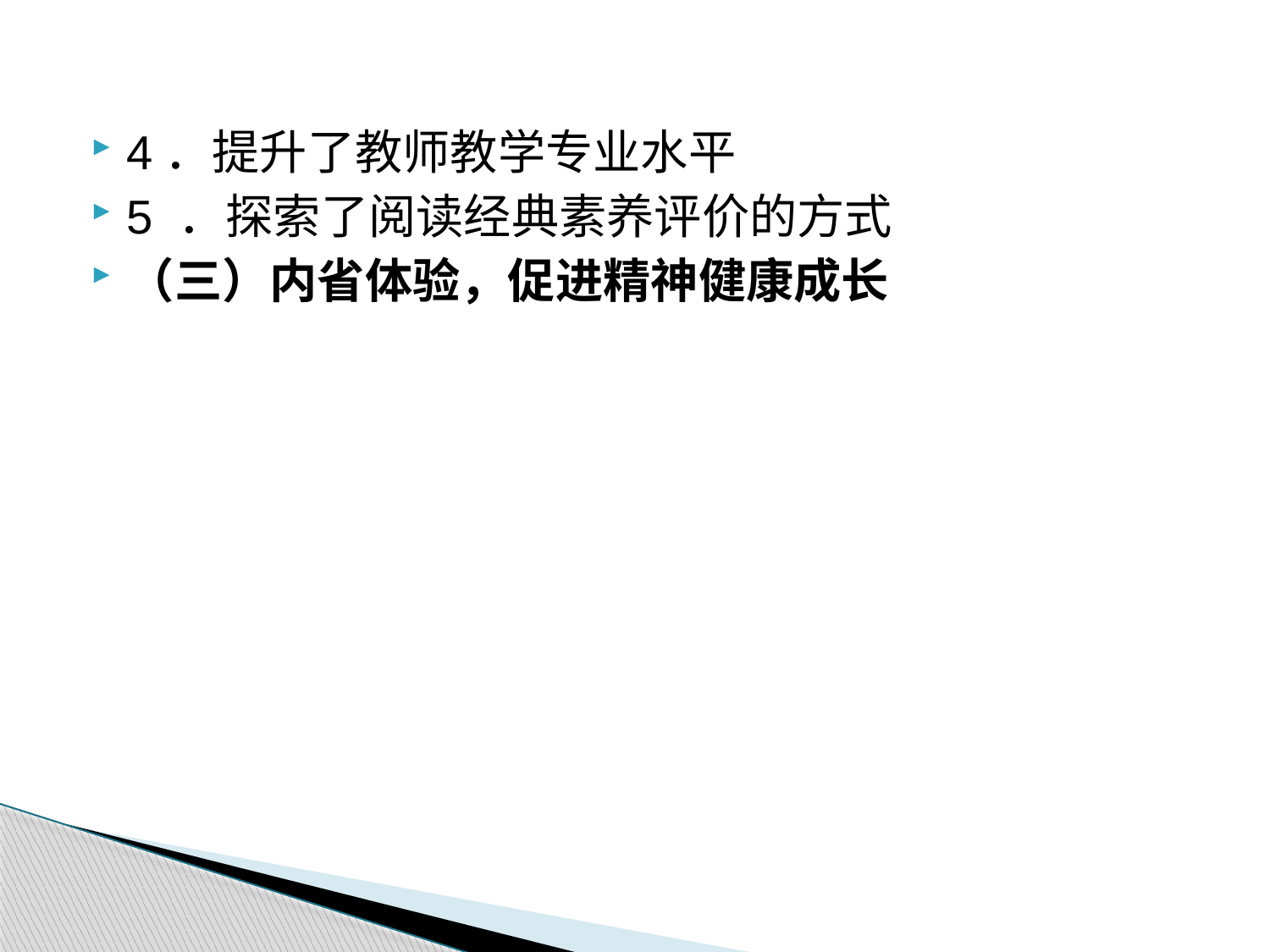

4．提升了教师教学专业水平
5 ．探索了阅读经典素养评价的方式
（三）内省体验，促进精神健康成长